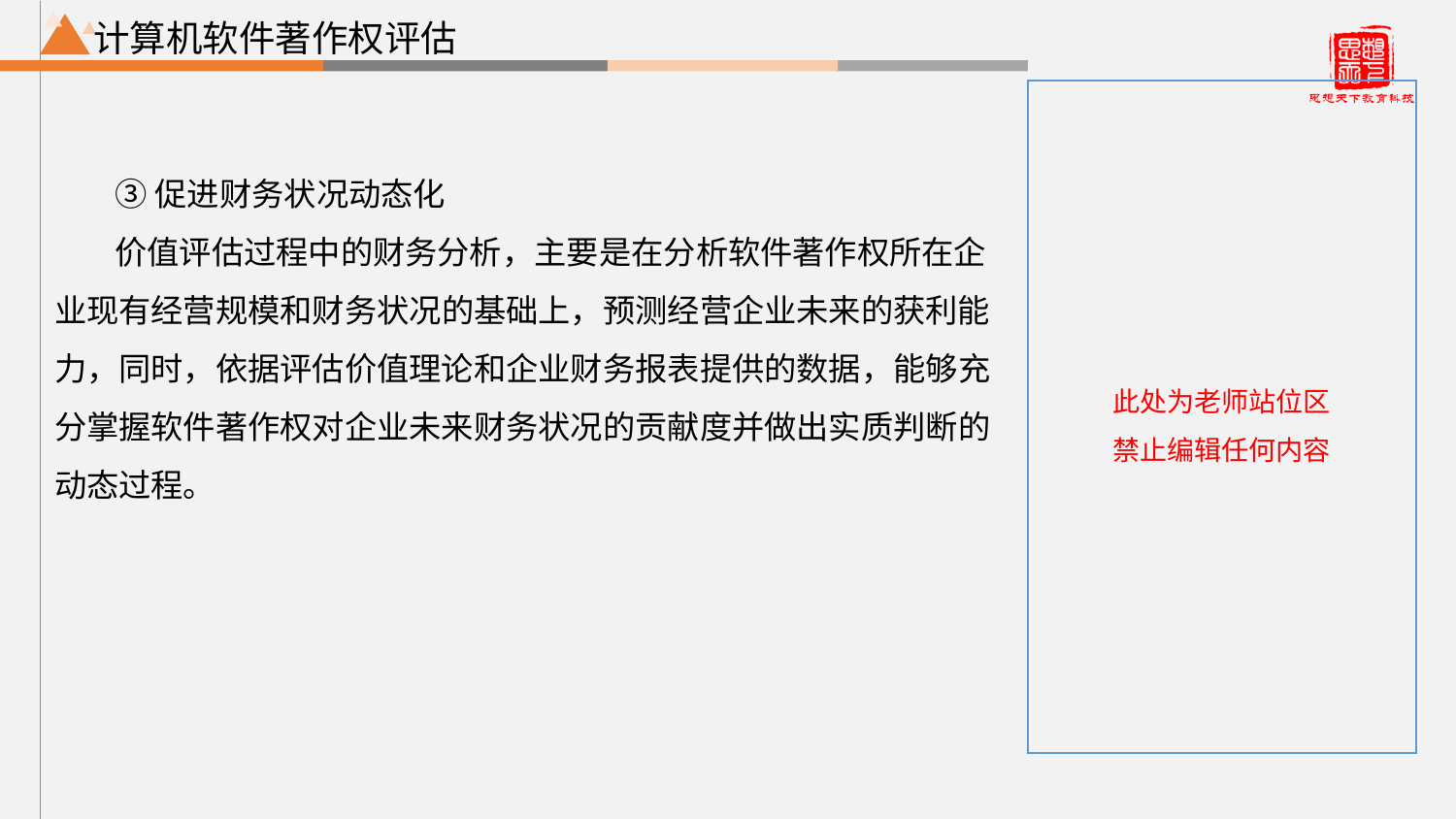

计算机软件著作权评估
③促进财务状况动态化
价值评估过程中的财务分析，主要是在分析软件著作权所在企业现有经营规模和财务状况的基础上，预测经营企业未来的获利能力，同时，依据评估价值理论和企业财务报表提供的数据，能够充分掌握软件著作权对企业未来财务状况的贡献度并做出实质判断的动态过程。

18